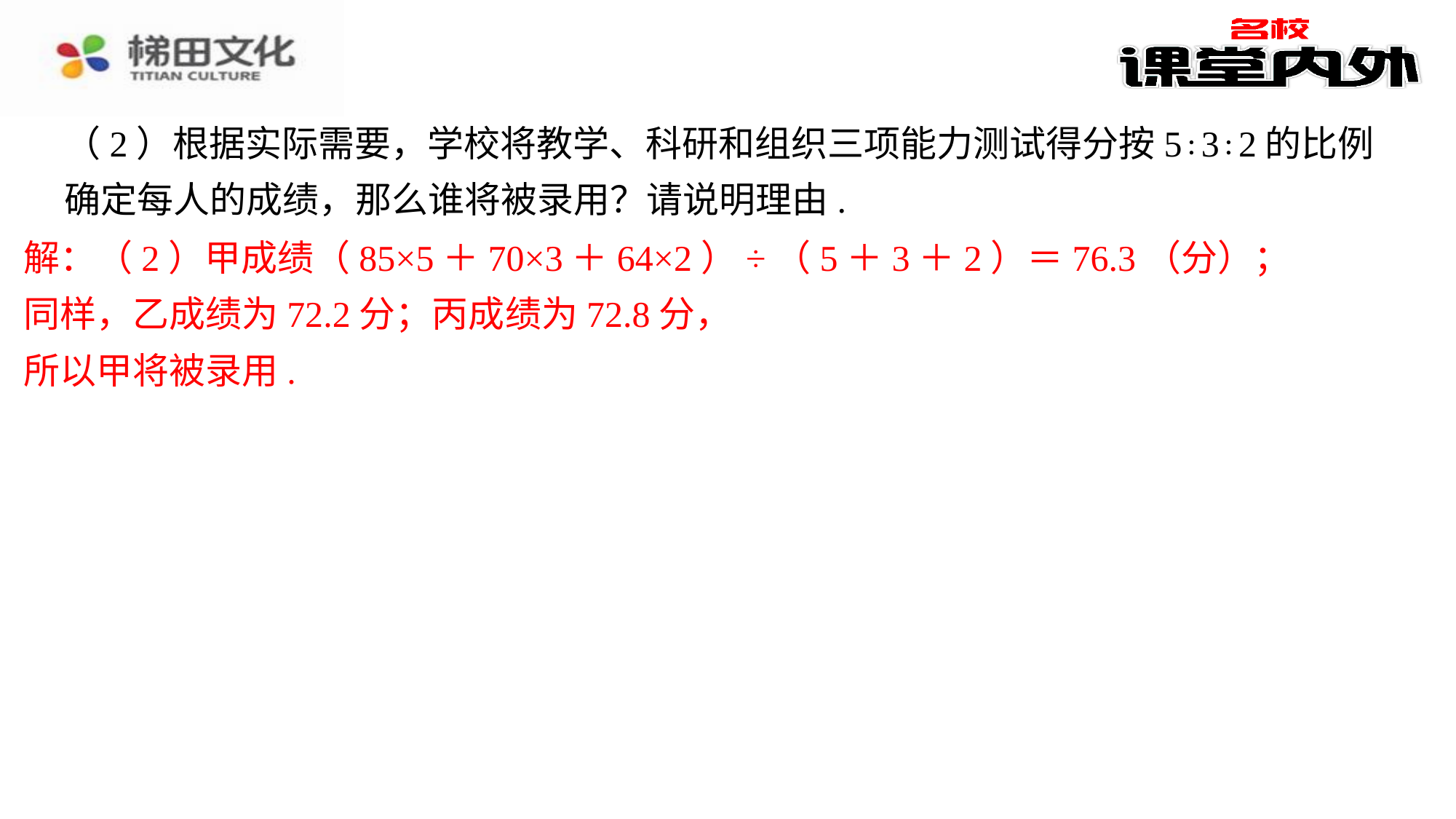

（2）根据实际需要，学校将教学、科研和组织三项能力测试得分按5∶3∶2的比例确定每人的成绩，那么谁将被录用？请说明理由.
解：（2）甲成绩（85×5＋70×3＋64×2）÷（5＋3＋2）＝76.3（分）；
同样，乙成绩为72.2分；丙成绩为72.8分，
所以甲将被录用.